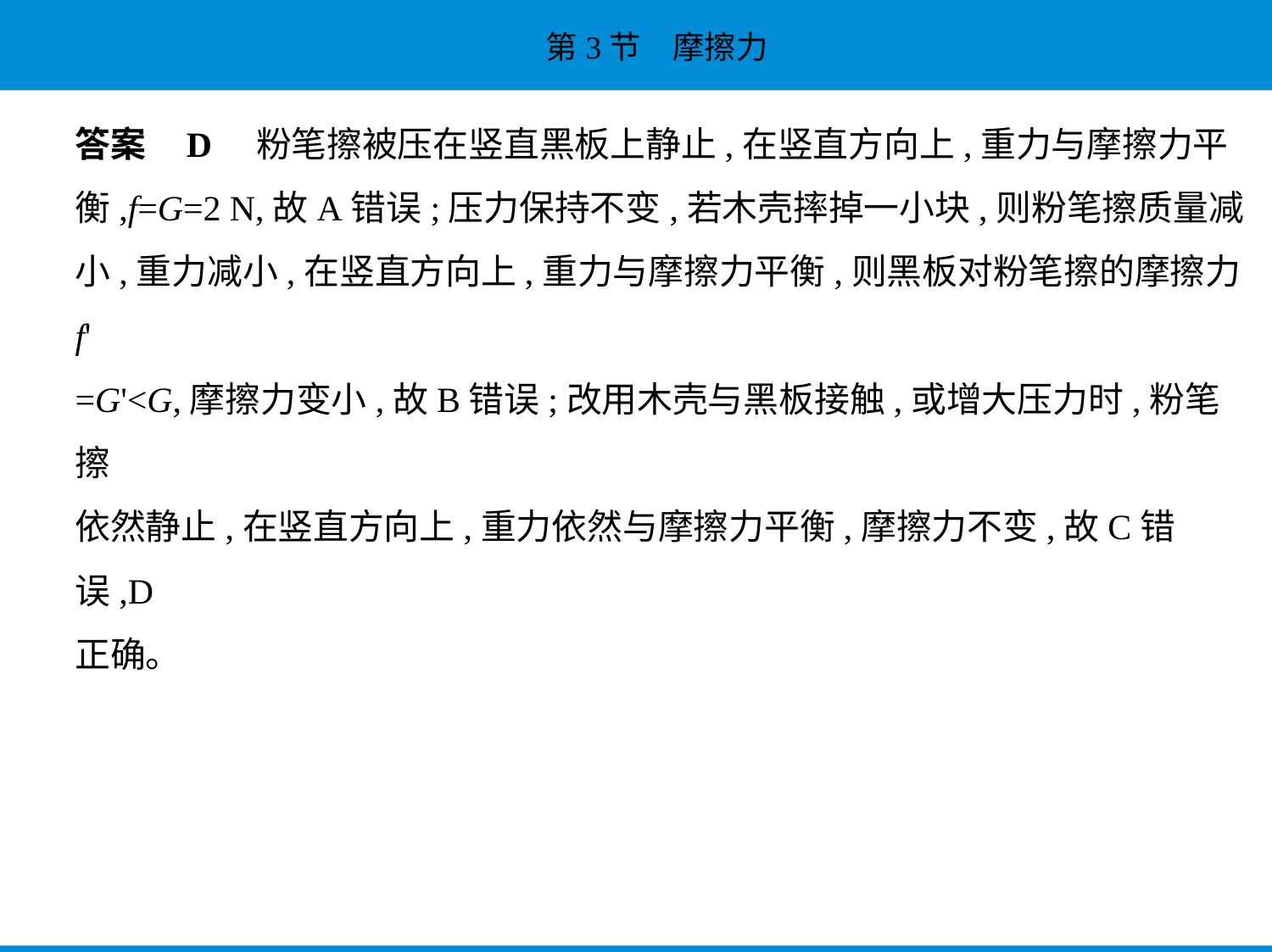

答案    D　粉笔擦被压在竖直黑板上静止,在竖直方向上,重力与摩擦力平
衡,f=G=2 N,故A错误;压力保持不变,若木壳摔掉一小块,则粉笔擦质量减
小,重力减小,在竖直方向上,重力与摩擦力平衡,则黑板对粉笔擦的摩擦力f'
=G'<G,摩擦力变小,故B错误;改用木壳与黑板接触,或增大压力时,粉笔擦
依然静止,在竖直方向上,重力依然与摩擦力平衡,摩擦力不变,故C错误,D
正确。